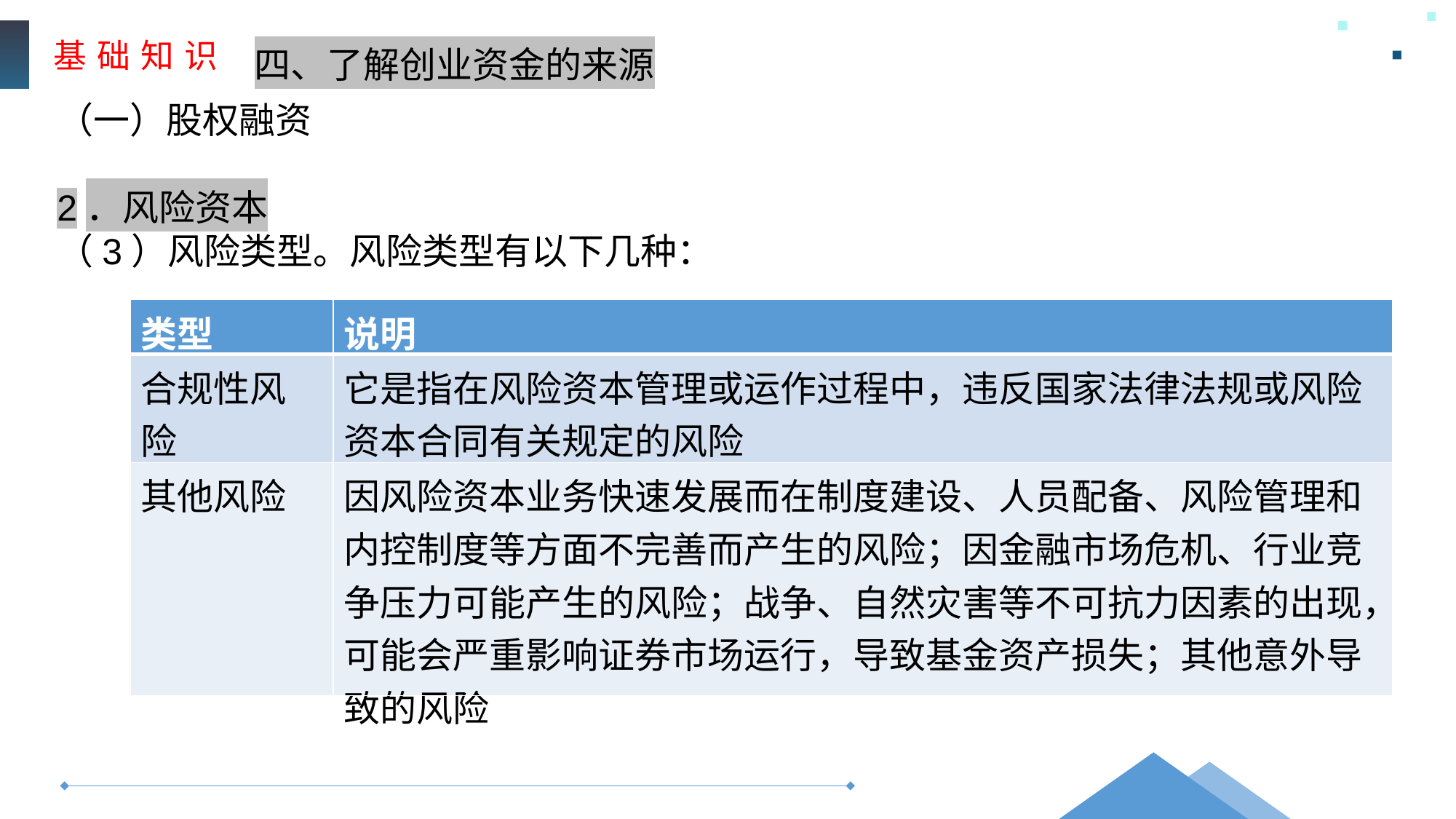

基 础 知 识

四、了解创业资金的来源
（一）股权融资

2．风险资本
（3）风险类型。风险类型有以下几种：
| 类型 | 说明 |
| --- | --- |
| 合规性风险 | 它是指在风险资本管理或运作过程中，违反国家法律法规或风险资本合同有关规定的风险 |
| 其他风险 | 因风险资本业务快速发展而在制度建设、人员配备、风险管理和内控制度等方面不完善而产生的风险；因金融市场危机、行业竞争压力可能产生的风险；战争、自然灾害等不可抗力因素的出现，可能会严重影响证券市场运行，导致基金资产损失；其他意外导致的风险 |